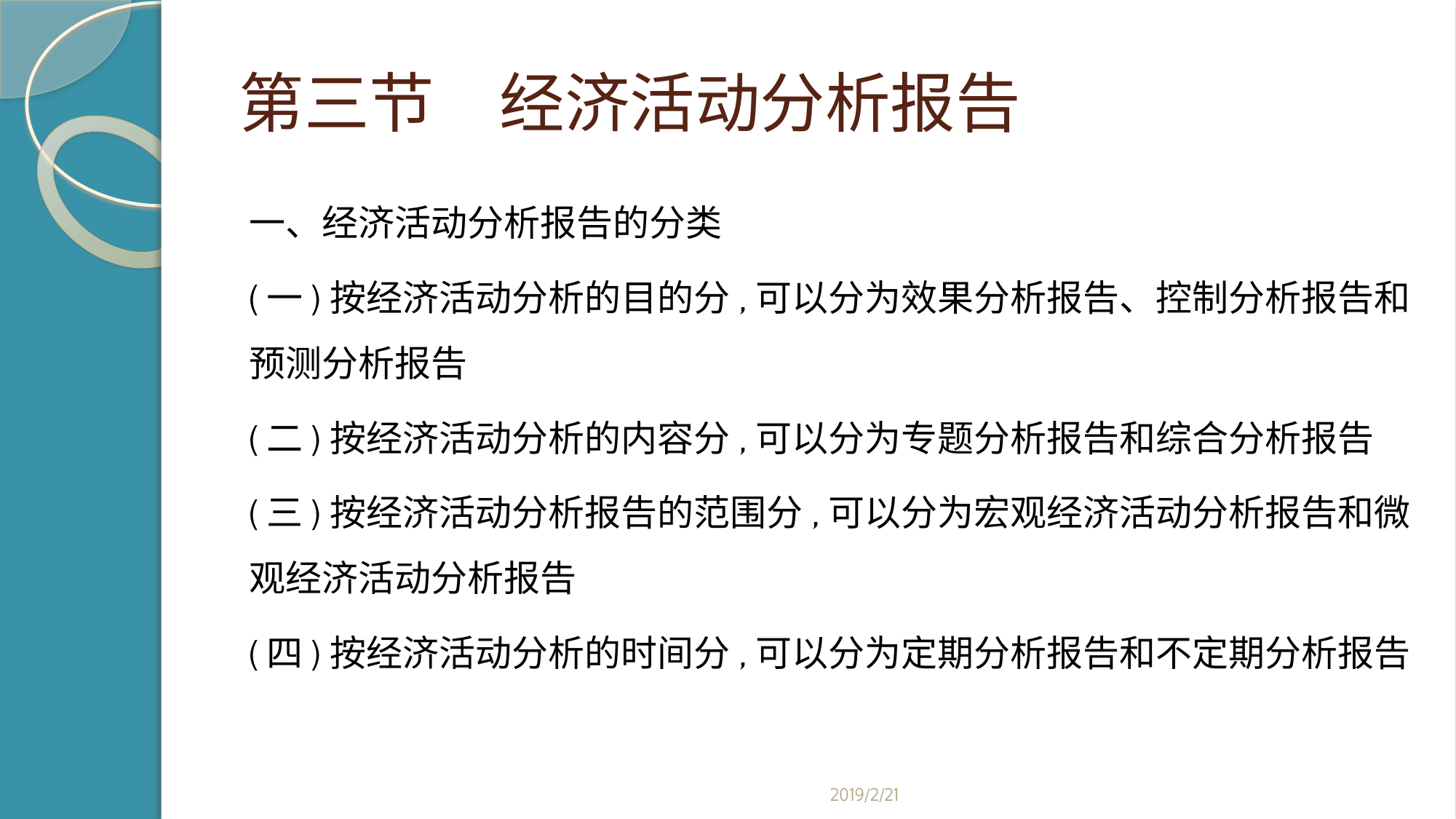

# 第三节　经济活动分析报告
一、经济活动分析报告的分类
(一)按经济活动分析的目的分,可以分为效果分析报告、控制分析报告和预测分析报告
(二)按经济活动分析的内容分,可以分为专题分析报告和综合分析报告
(三)按经济活动分析报告的范围分,可以分为宏观经济活动分析报告和微观经济活动分析报告
(四)按经济活动分析的时间分,可以分为定期分析报告和不定期分析报告

2019/2/21